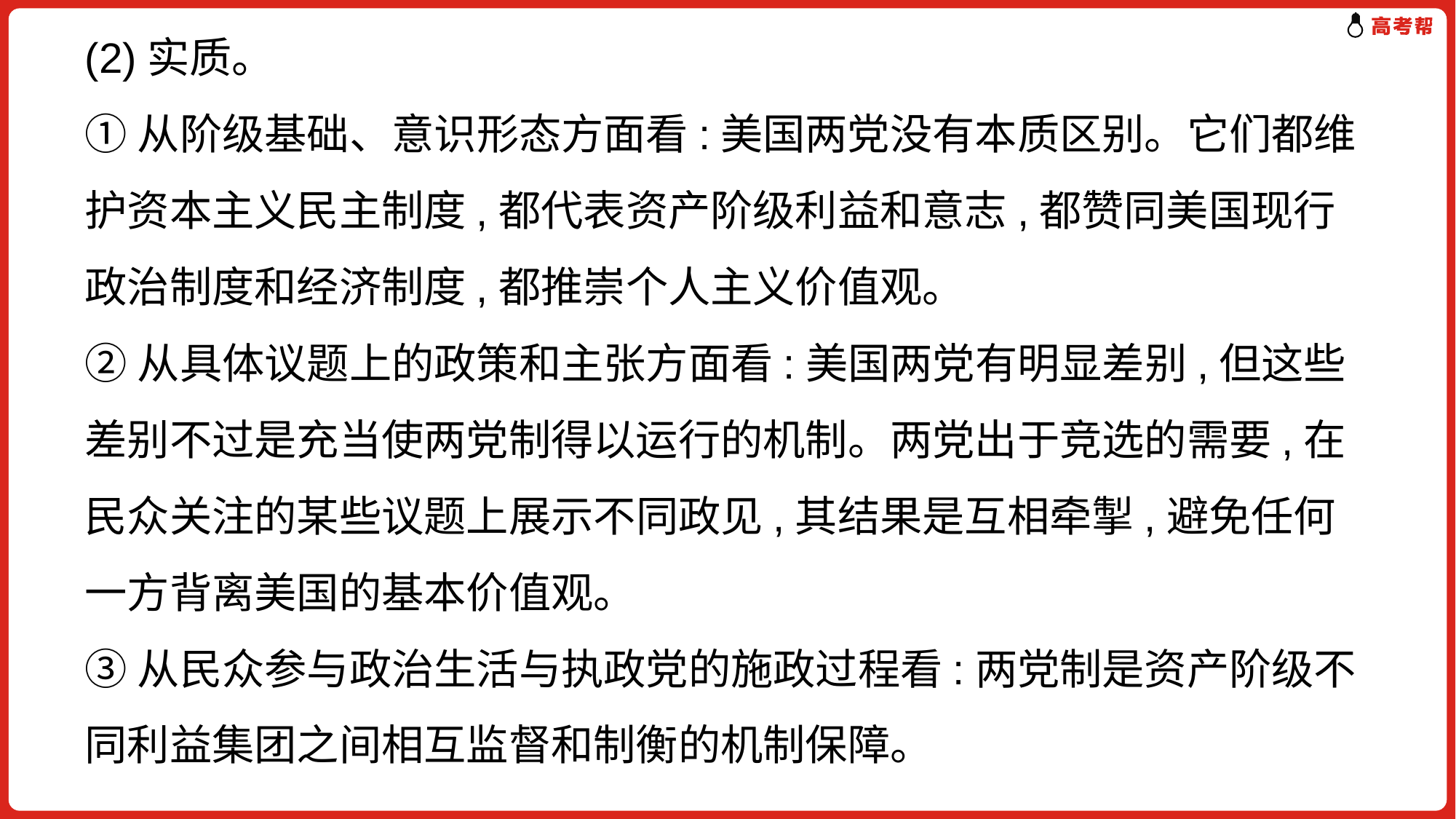

(2)实质。
①从阶级基础、意识形态方面看:美国两党没有本质区别。它们都维护资本主义民主制度,都代表资产阶级利益和意志,都赞同美国现行政治制度和经济制度,都推崇个人主义价值观。
②从具体议题上的政策和主张方面看:美国两党有明显差别,但这些差别不过是充当使两党制得以运行的机制。两党出于竞选的需要,在民众关注的某些议题上展示不同政见,其结果是互相牵掣,避免任何一方背离美国的基本价值观。
③从民众参与政治生活与执政党的施政过程看:两党制是资产阶级不同利益集团之间相互监督和制衡的机制保障。